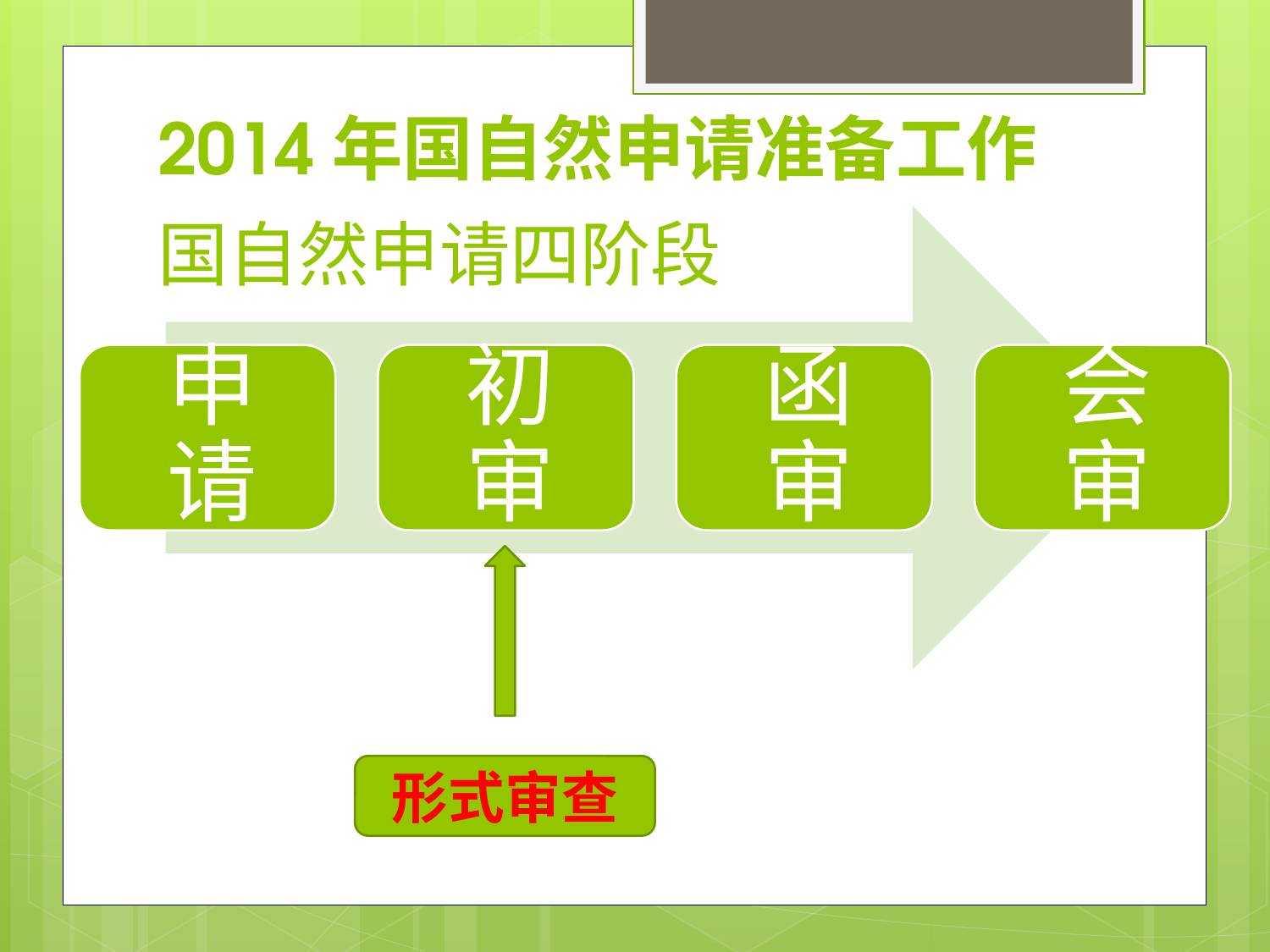

2014年国自然申请准备工作
# 国自然申请四阶段
申请
初审
函审
会审

形式审查